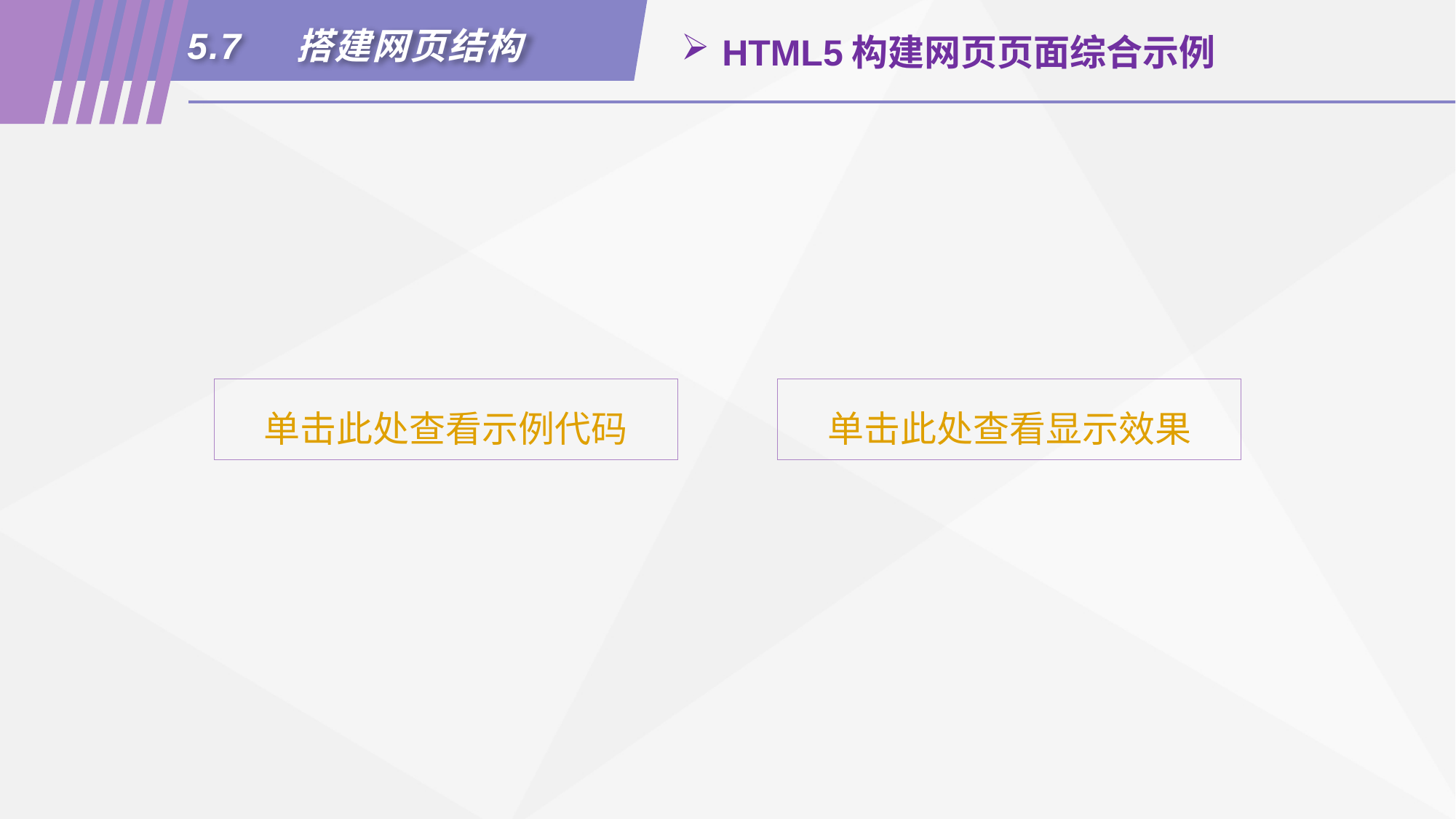

5.7	搭建网页结构
HTML5构建网页页面综合示例
单击此处查看示例代码
单击此处查看显示效果